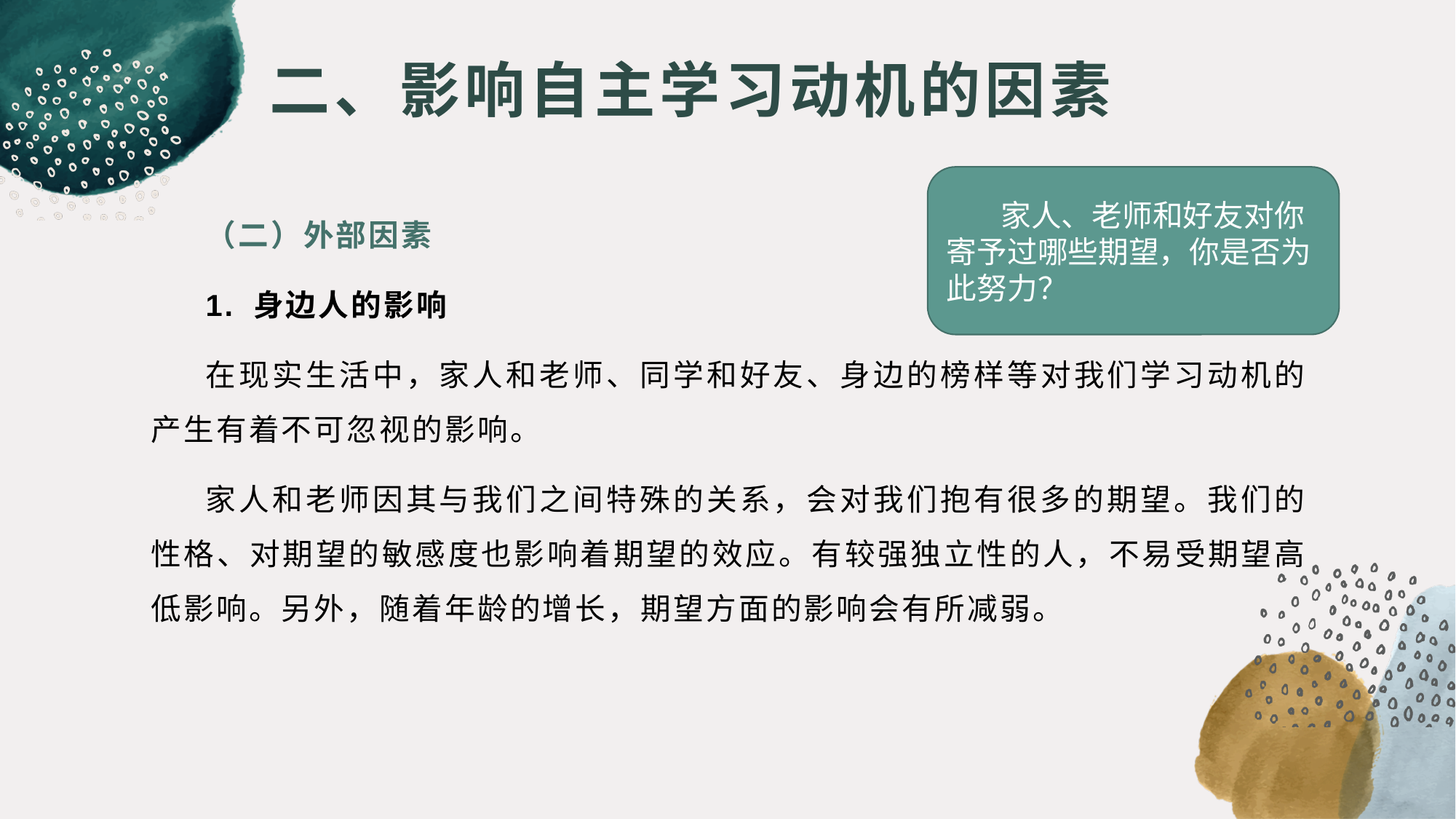

# 二、影响自主学习动机的因素
       家人、老师和好友对你寄予过哪些期望，你是否为此努力？
（二）外部因素
1. 身边人的影响
在现实生活中，家人和老师、同学和好友、身边的榜样等对我们学习动机的产生有着不可忽视的影响。
家人和老师因其与我们之间特殊的关系，会对我们抱有很多的期望。我们的性格、对期望的敏感度也影响着期望的效应。有较强独立性的人，不易受期望高低影响。另外，随着年龄的增长，期望方面的影响会有所减弱。